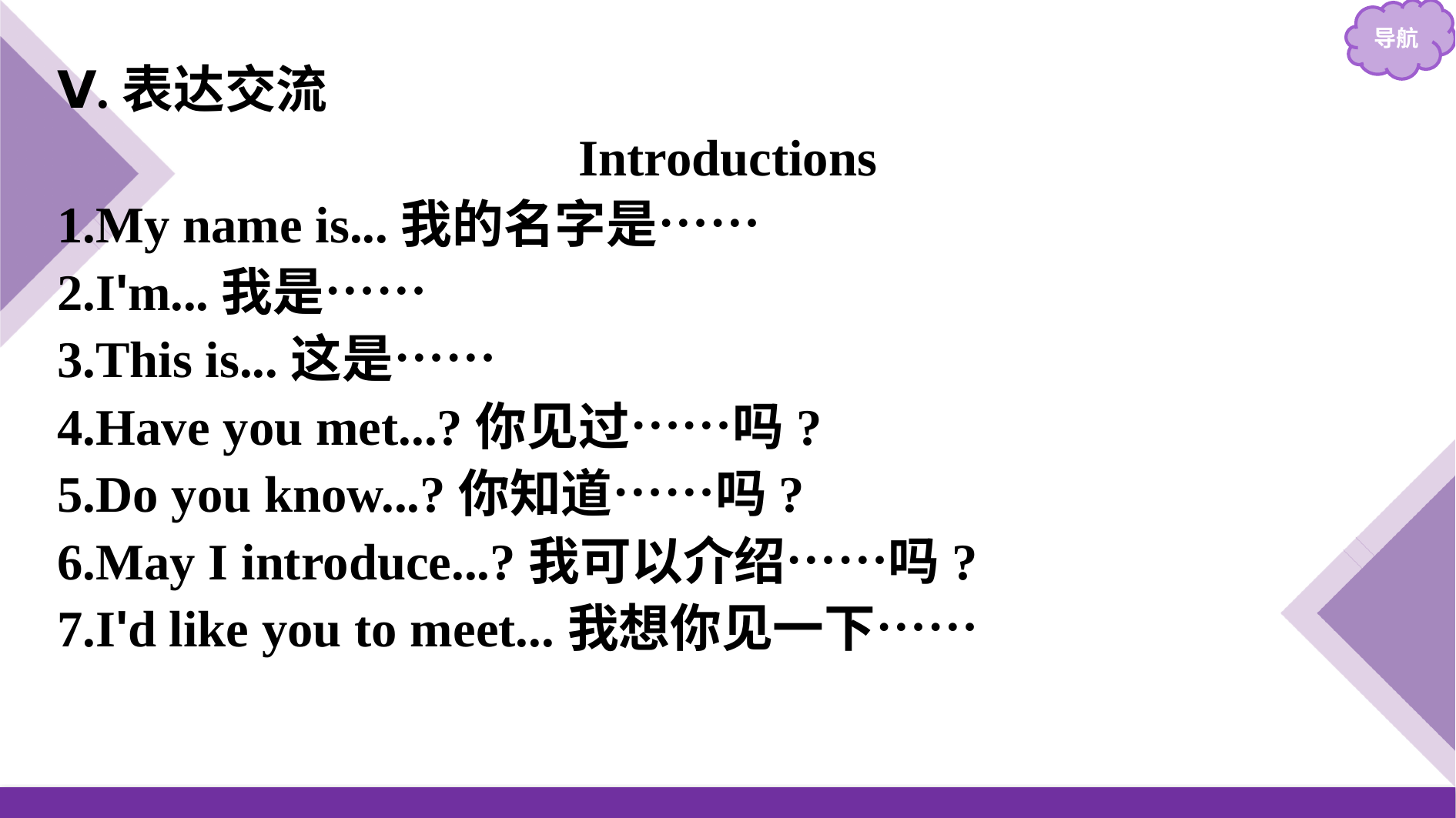

Ⅴ.表达交流
Introductions
1.My name is...我的名字是……
2.I'm...我是……
3.This is...这是……
4.Have you met...?你见过……吗?
5.Do you know...?你知道……吗?
6.May I introduce...?我可以介绍……吗?
7.I'd like you to meet...我想你见一下……